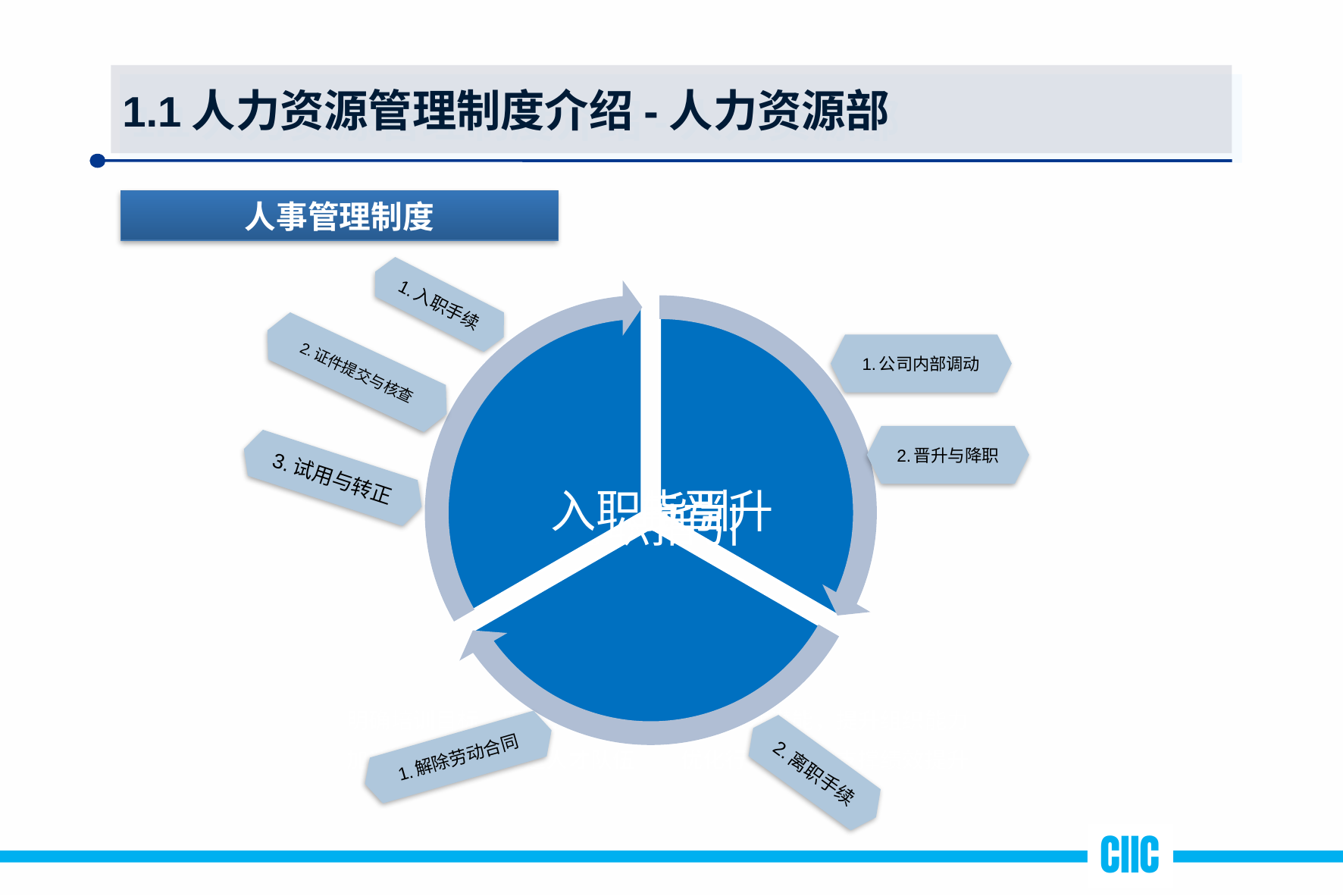

1.1人力资源管理制度介绍-人力资源部

人事管理制度
调职与晋升
离职指引
入职指引
1.入职手续
1.公司内部调动
2.证件提交与核查
2.晋升与降职
3.试用与转正
明确培训目标，服务战略发展         开发人才潜能，提升组织能力
加速员工发展，打造人才队伍         优化行为模式，支撑绩效提升
1.解除劳动合同
2.离职手续